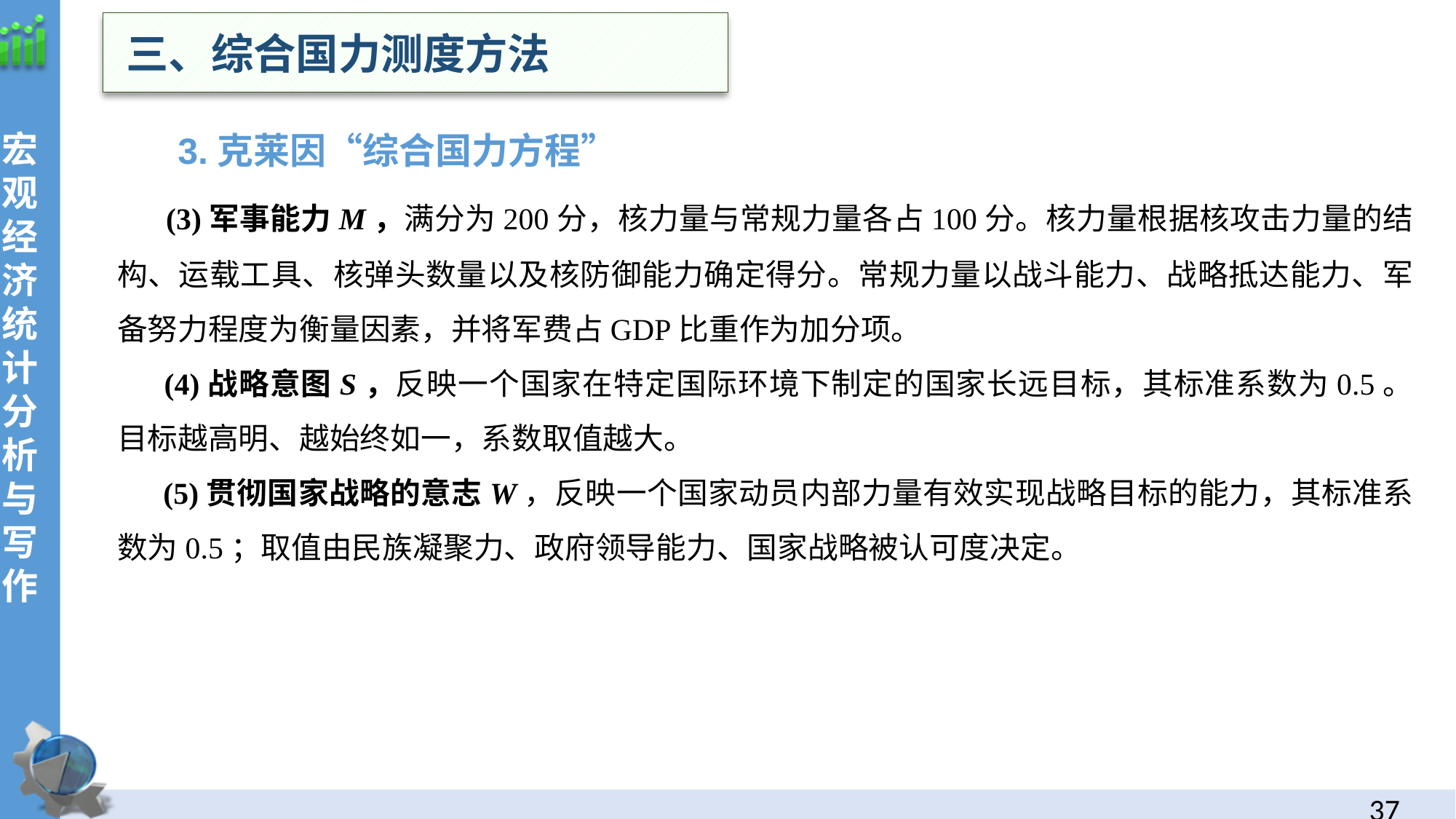

三、综合国力测度方法
宏观经济统计分析与写作
   3.克莱因“综合国力方程”
  (3)军事能力M，满分为200分，核力量与常规力量各占100分。核力量根据核攻击力量的结构、运载工具、核弹头数量以及核防御能力确定得分。常规力量以战斗能力、战略抵达能力、军备努力程度为衡量因素，并将军费占GDP比重作为加分项。
  (4)战略意图S，反映一个国家在特定国际环境下制定的国家长远目标，其标准系数为0.5。目标越高明、越始终如一，系数取值越大。
  (5)贯彻国家战略的意志W，反映一个国家动员内部力量有效实现战略目标的能力，其标准系数为0.5；取值由民族凝聚力、政府领导能力、国家战略被认可度决定。

37